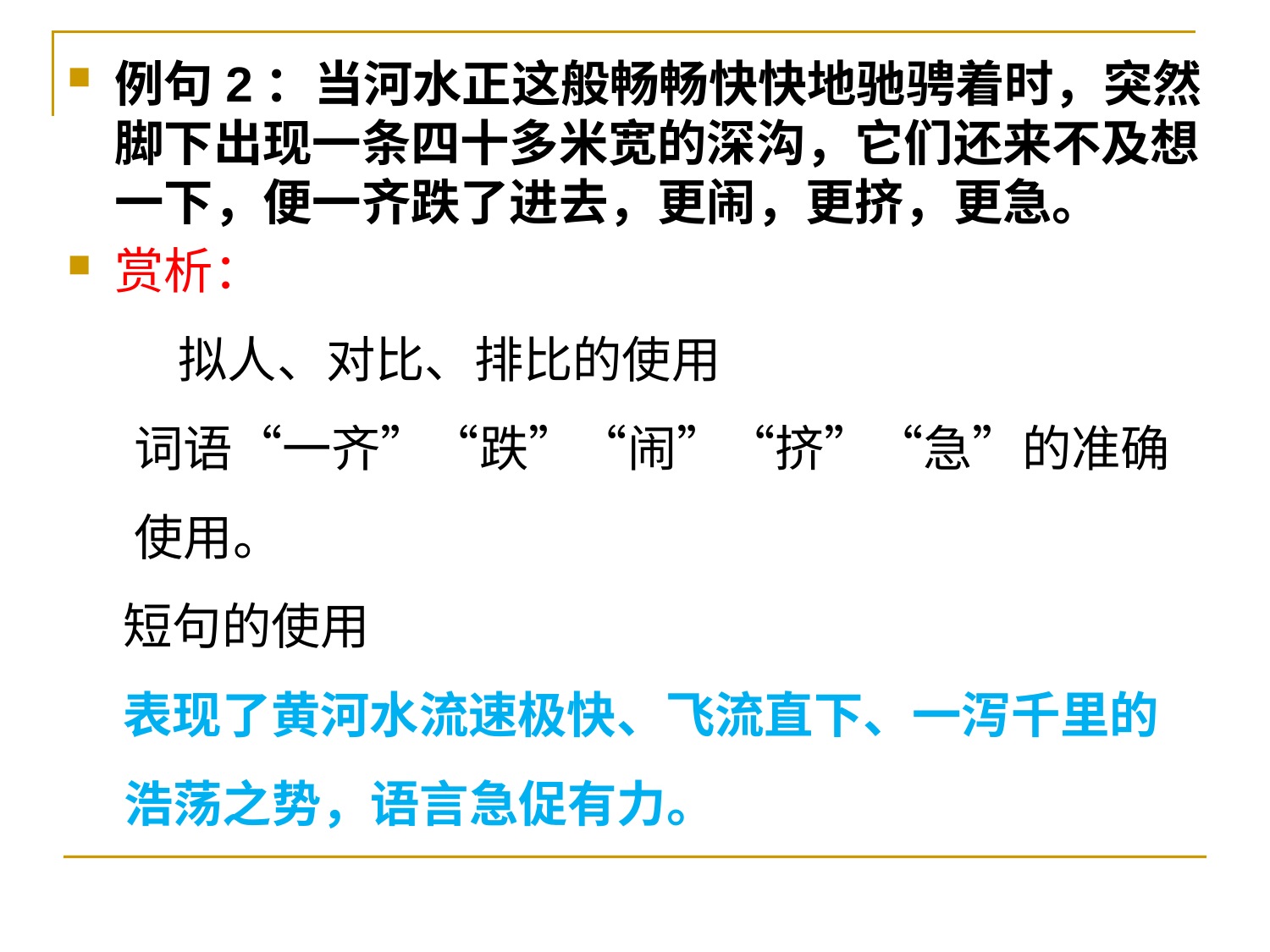

例句2：当河水正这般畅畅快快地驰骋着时，突然脚下出现一条四十多米宽的深沟，它们还来不及想一下，便一齐跌了进去，更闹，更挤，更急。
赏析：
         拟人、对比、排比的使用
     词语“一齐”“跌”“闹”“挤”“急”的准确
     使用。
    短句的使用
    表现了黄河水流速极快、飞流直下、一泻千里的
    浩荡之势，语言急促有力。